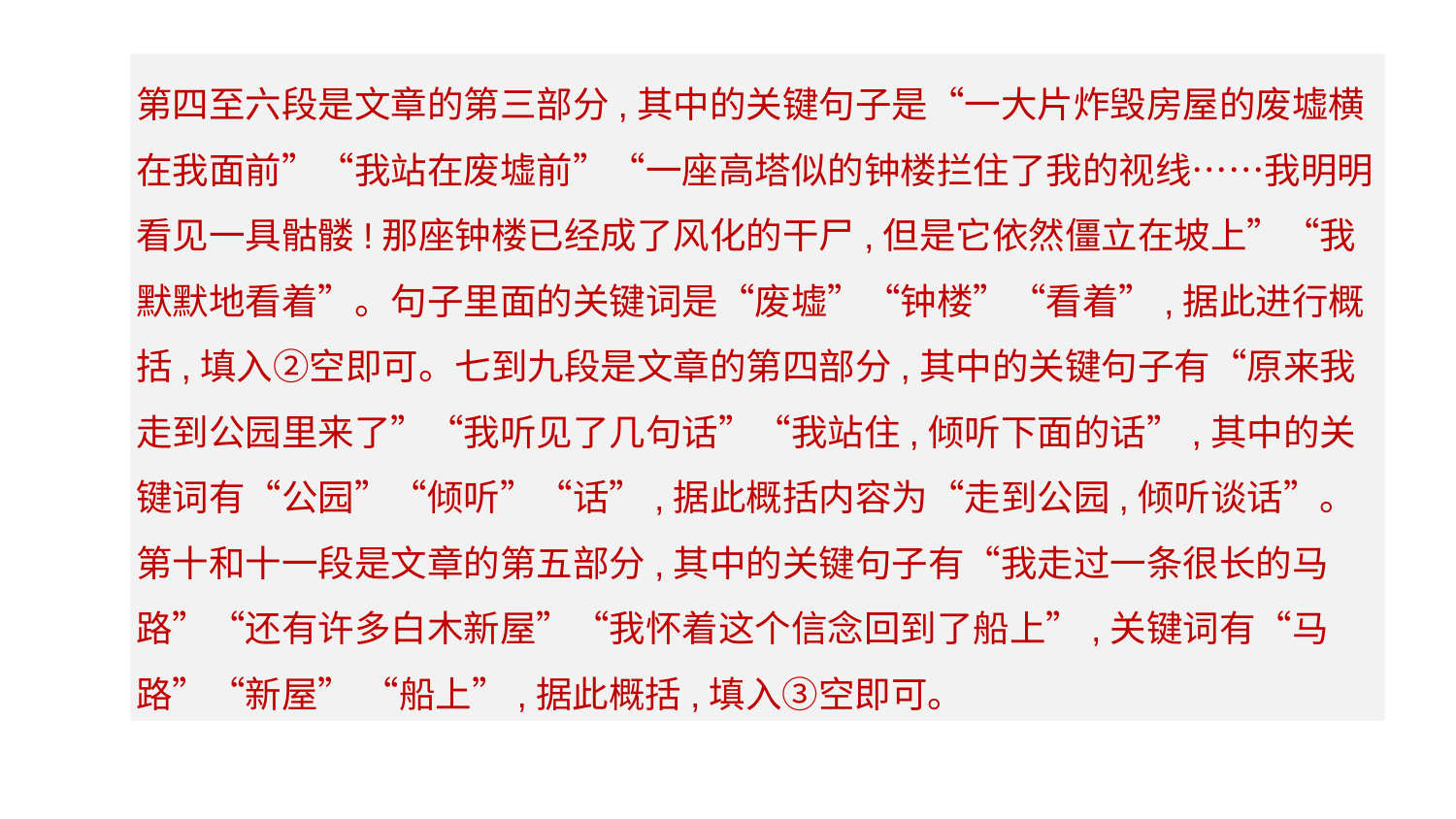

第四至六段是文章的第三部分,其中的关键句子是“一大片炸毁房屋的废墟横在我面前”“我站在废墟前”“一座高塔似的钟楼拦住了我的视线……我明明看见一具骷髅!那座钟楼已经成了风化的干尸,但是它依然僵立在坡上”“我默默地看着”。句子里面的关键词是“废墟”“钟楼”“看着”,据此进行概括,填入②空即可。七到九段是文章的第四部分,其中的关键句子有“原来我走到公园里来了”“我听见了几句话”“我站住,倾听下面的话”,其中的关键词有“公园”“倾听”“话”,据此概括内容为“走到公园,倾听谈话”。第十和十一段是文章的第五部分,其中的关键句子有“我走过一条很长的马路”“还有许多白木新屋”“我怀着这个信念回到了船上”,关键词有“马路”“新屋” “船上”,据此概括,填入③空即可。